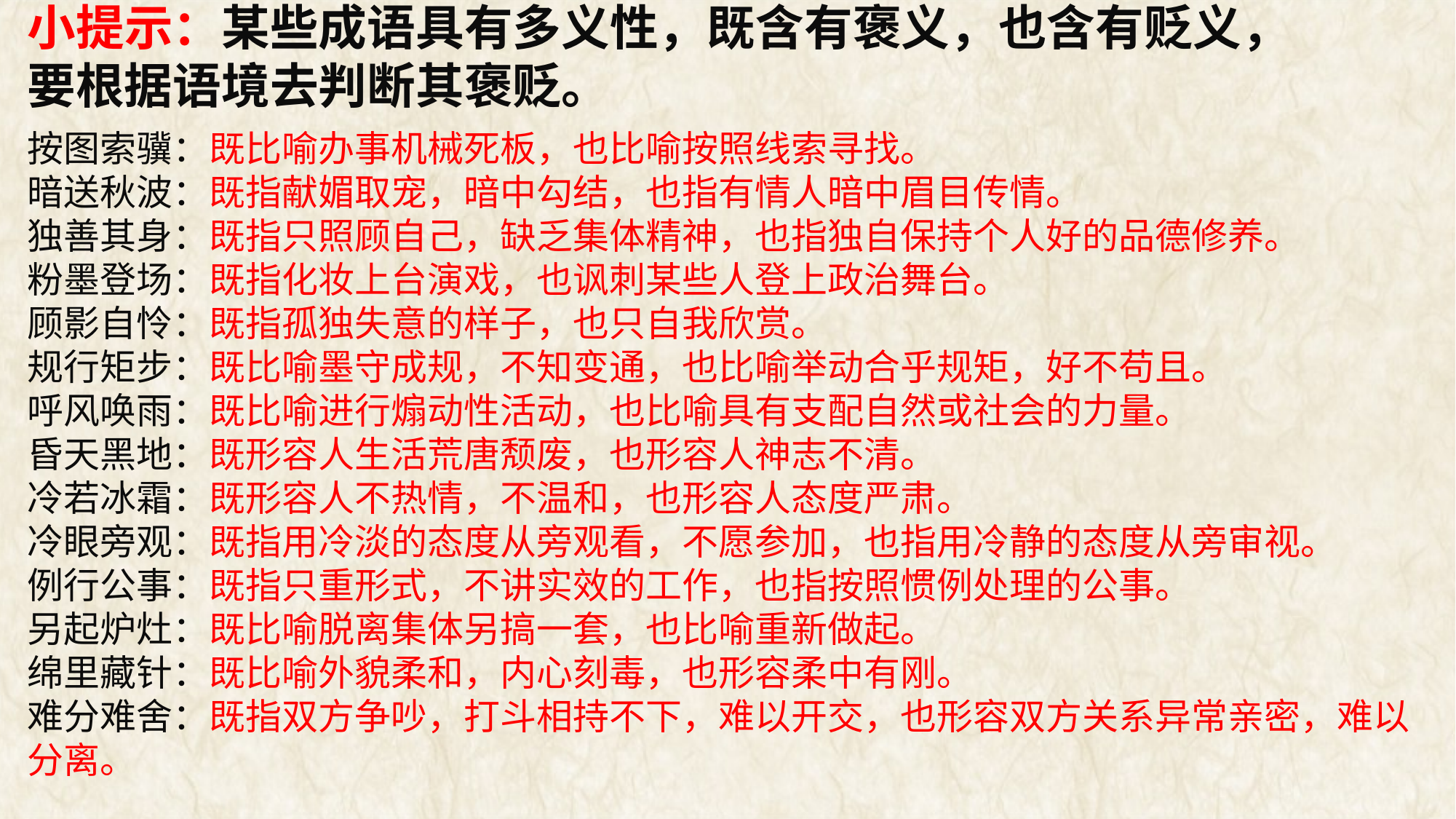

小提示：某些成语具有多义性，既含有褒义，也含有贬义，要根据语境去判断其褒贬。
按图索骥：既比喻办事机械死板，也比喻按照线索寻找。
暗送秋波：既指献媚取宠，暗中勾结，也指有情人暗中眉目传情。
独善其身：既指只照顾自己，缺乏集体精神，也指独自保持个人好的品德修养。
粉墨登场：既指化妆上台演戏，也讽刺某些人登上政治舞台。
顾影自怜：既指孤独失意的样子，也只自我欣赏。
规行矩步：既比喻墨守成规，不知变通，也比喻举动合乎规矩，好不苟且。
呼风唤雨：既比喻进行煽动性活动，也比喻具有支配自然或社会的力量。
昏天黑地：既形容人生活荒唐颓废，也形容人神志不清。
冷若冰霜：既形容人不热情，不温和，也形容人态度严肃。
冷眼旁观：既指用冷淡的态度从旁观看，不愿参加，也指用冷静的态度从旁审视。
例行公事：既指只重形式，不讲实效的工作，也指按照惯例处理的公事。
另起炉灶：既比喻脱离集体另搞一套，也比喻重新做起。
绵里藏针：既比喻外貌柔和，内心刻毒，也形容柔中有刚。
难分难舍：既指双方争吵，打斗相持不下，难以开交，也形容双方关系异常亲密，难以分离。